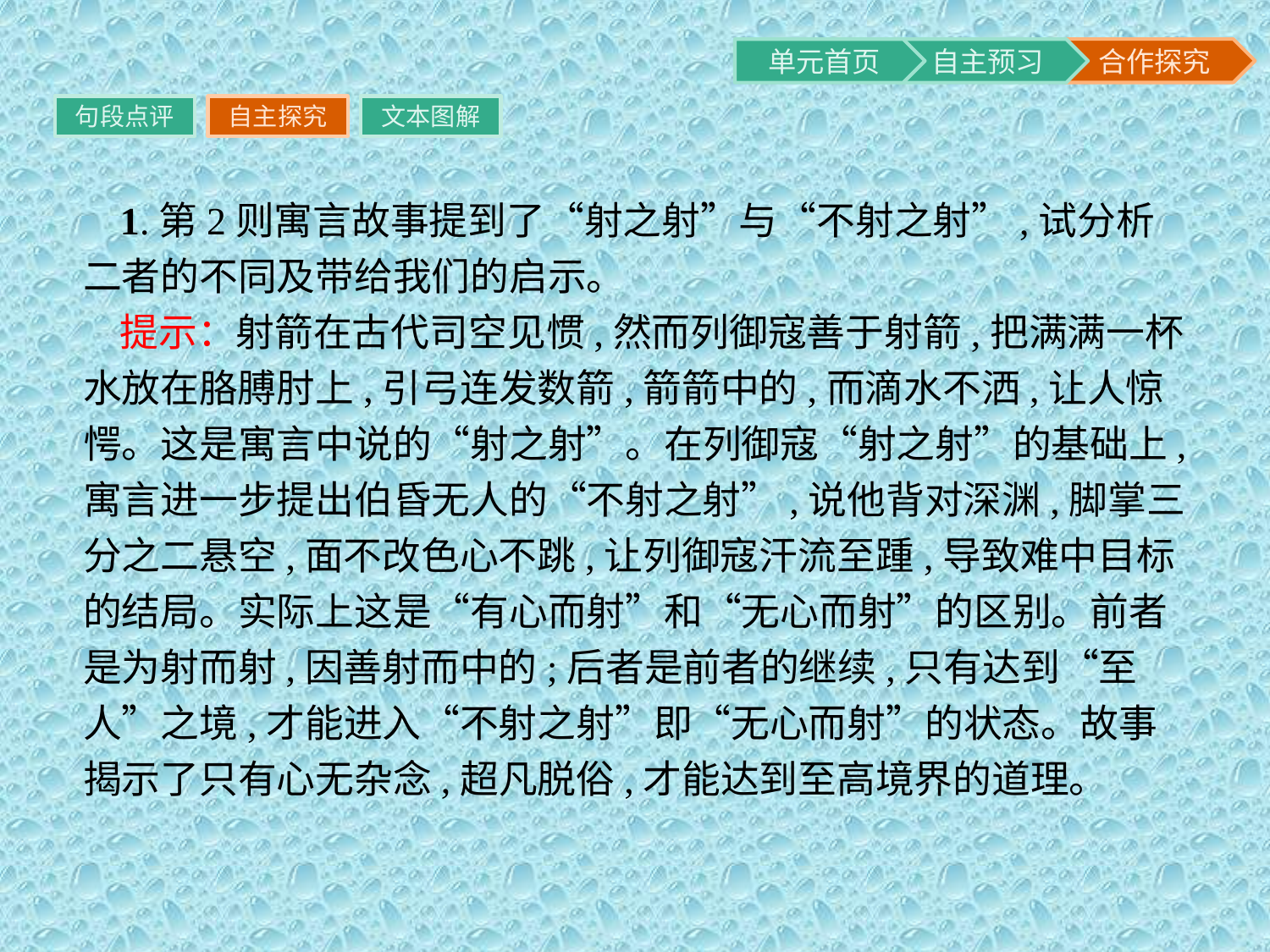

句段点评
自主探究
文本图解
1.第2则寓言故事提到了“射之射”与“不射之射”,试分析二者的不同及带给我们的启示。
提示：射箭在古代司空见惯,然而列御寇善于射箭,把满满一杯水放在胳膊肘上,引弓连发数箭,箭箭中的,而滴水不洒,让人惊愕。这是寓言中说的“射之射”。在列御寇“射之射”的基础上,寓言进一步提出伯昏无人的“不射之射”,说他背对深渊,脚掌三分之二悬空,面不改色心不跳,让列御寇汗流至踵,导致难中目标的结局。实际上这是“有心而射”和“无心而射”的区别。前者是为射而射,因善射而中的;后者是前者的继续,只有达到“至人”之境,才能进入“不射之射”即“无心而射”的状态。故事揭示了只有心无杂念,超凡脱俗,才能达到至高境界的道理。